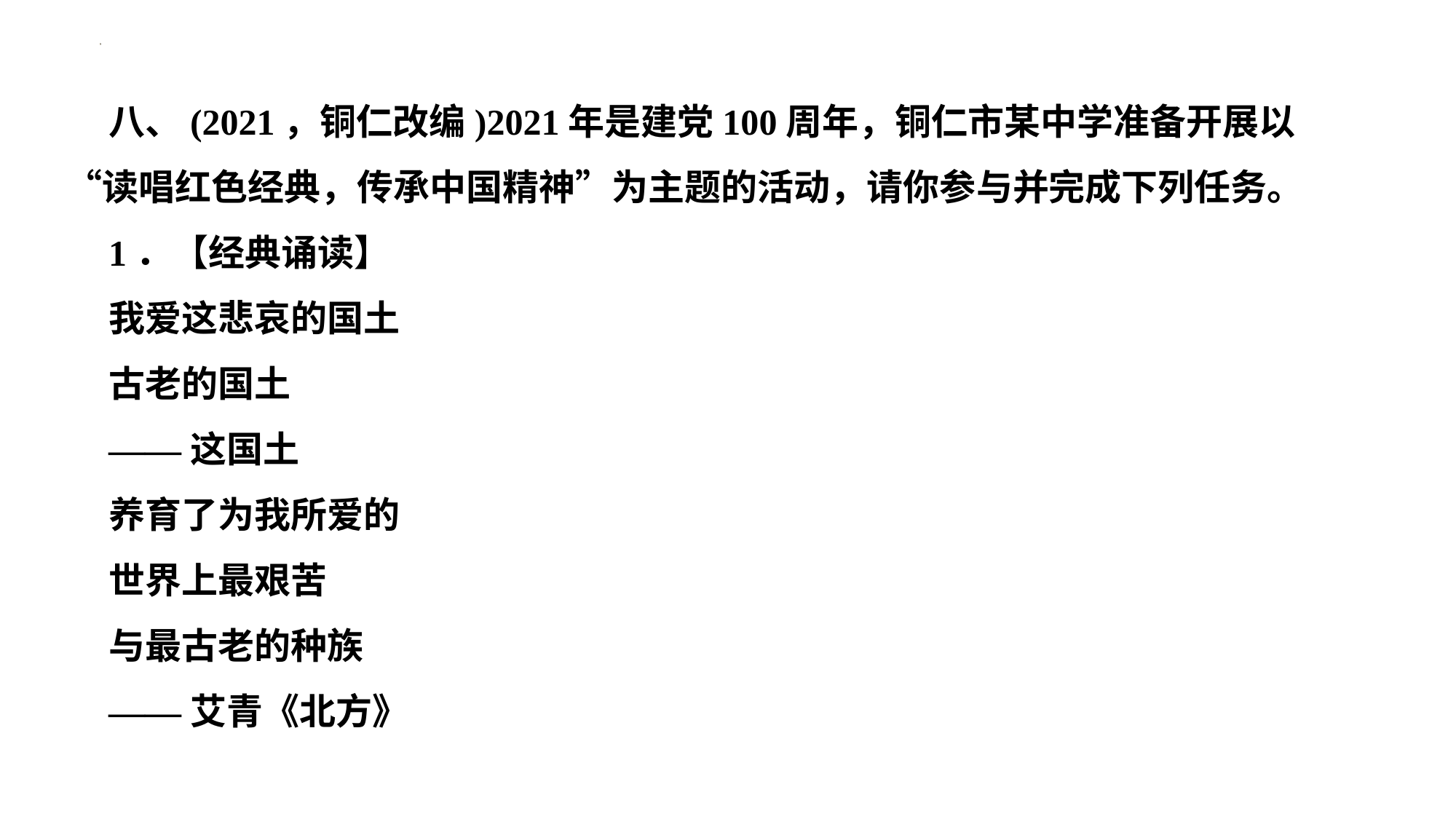

八、(2021，铜仁改编)2021年是建党100周年，铜仁市某中学准备开展以“读唱红色经典，传承中国精神”为主题的活动，请你参与并完成下列任务。
1．【经典诵读】
我爱这悲哀的国土
古老的国土
——这国土
养育了为我所爱的
世界上最艰苦
与最古老的种族
——艾青《北方》